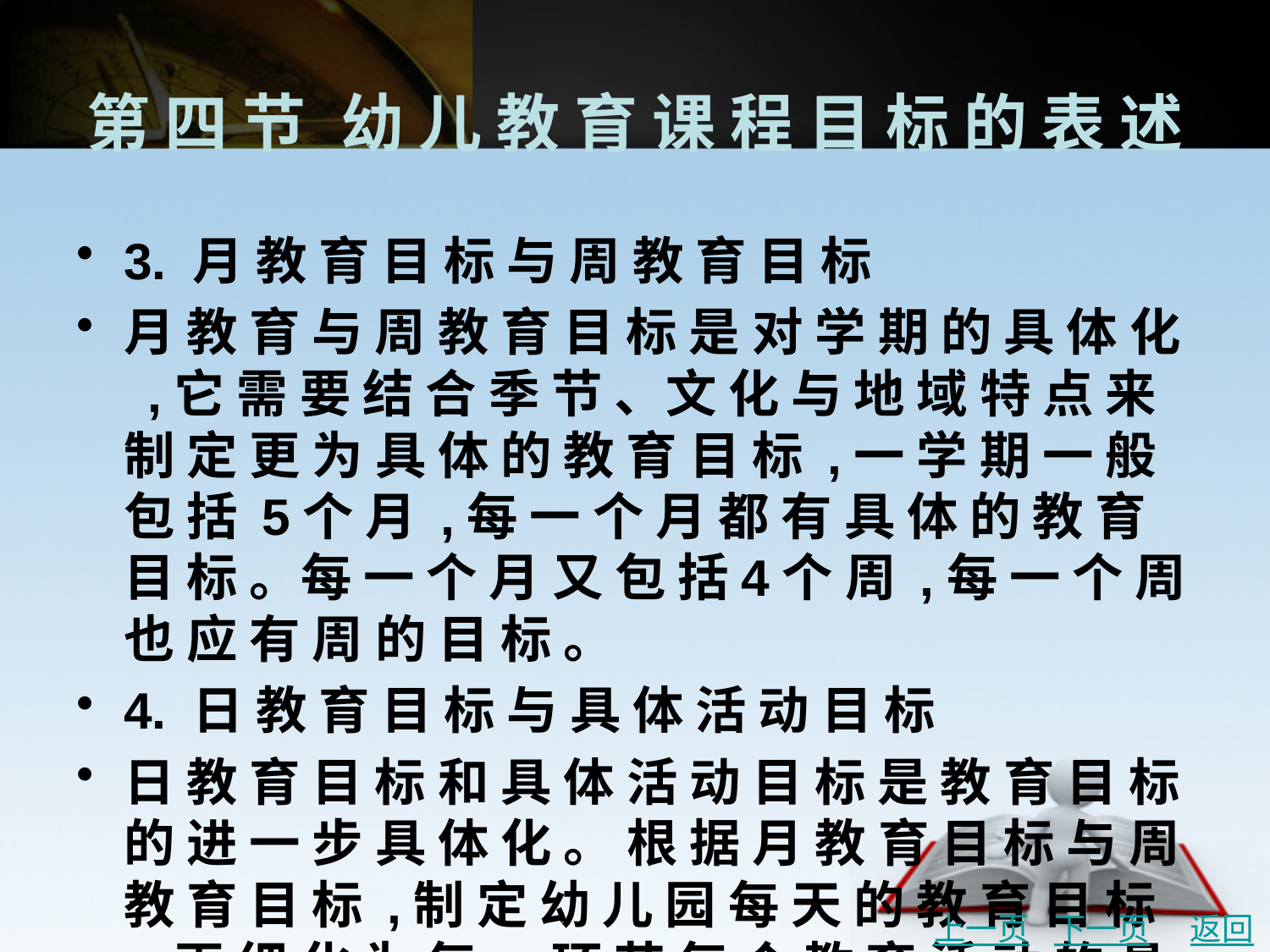

# 第 四 节	幼 儿 教 育 课 程 目 标 的 表 述
3. 月 教 育 目 标 与 周 教 育 目 标
月 教 育 与 周 教 育 目 标 是 对 学 期 的 具 体 化 ,它 需 要 结 合 季 节 、文 化 与 地 域 特 点 来 制 定 更 为 具 体 的 教 育 目 标 ,一 学 期 一 般 包 括 5个 月 ,每 一 个 月 都 有 具 体 的 教 育 目 标 。每 一 个 月 又 包 括4个 周 ,每 一 个 周 也 应 有 周 的 目 标 。
4. 日 教 育 目 标 与 具 体 活 动 目 标
日 教 育 目 标 和 具 体 活 动 目 标 是 教 育 目 标 的 进 一 步 具 体 化 。 根 据 月 教 育 目 标 与 周 教 育 目 标 ,制 定 幼 儿 园 每 天 的 教 育 目 标 ,再 细 化 为 每 一 环 节 每 个 教 育 活 动 的 具 体 目 标 ,幼 儿 园 教 育 目 的 才 能 真 正 实 现 。
表 3-2 可 以 反 映 幼 儿 园 健 康 领 域 教 育 目 标 逐 层 细 化 落 实 的 进 展 序 列 。

上一页
下一页
返回